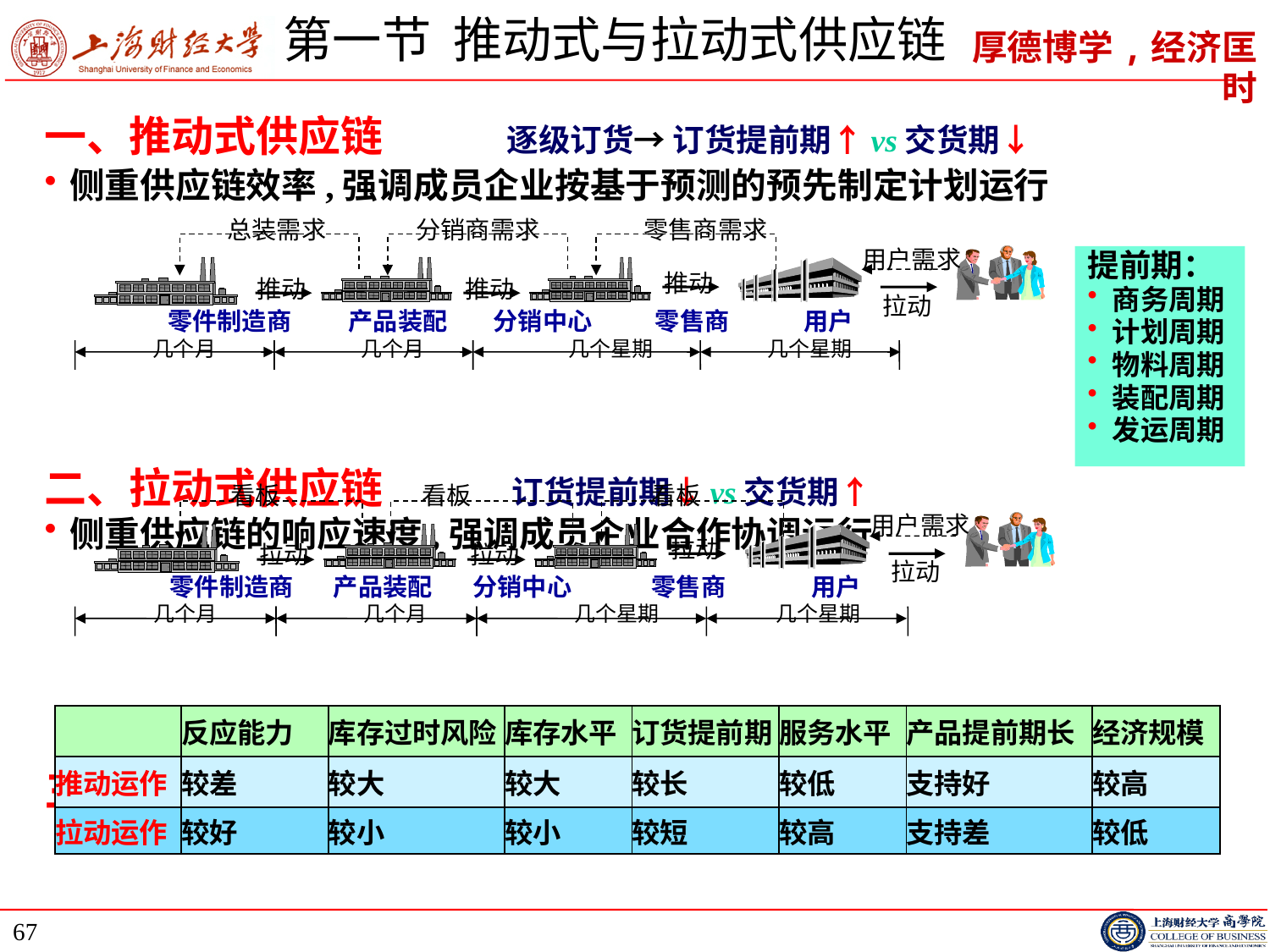

# 第一节  推动式与拉动式供应链
一、推动式供应链             逐级订货→ 订货提前期↑vs交货期↓
侧重供应链效率,强调成员企业按基于预测的预先制定计划运行

二、拉动式供应链                订货提前期↓vs交货期↑
侧重供应链的响应速度,强调成员企业合作协调运行

三、推拉式供应链
总装需求
分销商需求
零售商需求

用户需求

推动

推动
推动

拉动

零件制造商          产品装配        分销中心           零售商             用户
几个月
几个月
几个星期
几个星期

提前期：
商务周期
计划周期
物料周期
装配周期
发运周期
看板
看板
看板

用户需求

拉动

拉动
拉动

拉动

零件制造商       产品装配       分销中心              零售商               用户
几个月
几个月
几个星期
几个星期

|  | 反应能力 | 库存过时风险 | 库存水平 | 订货提前期 | 服务水平 | 产品提前期长 | 经济规模 |
| --- | --- | --- | --- | --- | --- | --- | --- |
| 推动运作 | 较差 | 较大 | 较大 | 较长 | 较低 | 支持好 | 较高 |
| 拉动运作 | 较好 | 较小 | 较小 | 较短 | 较高 | 支持差 | 较低 |
67